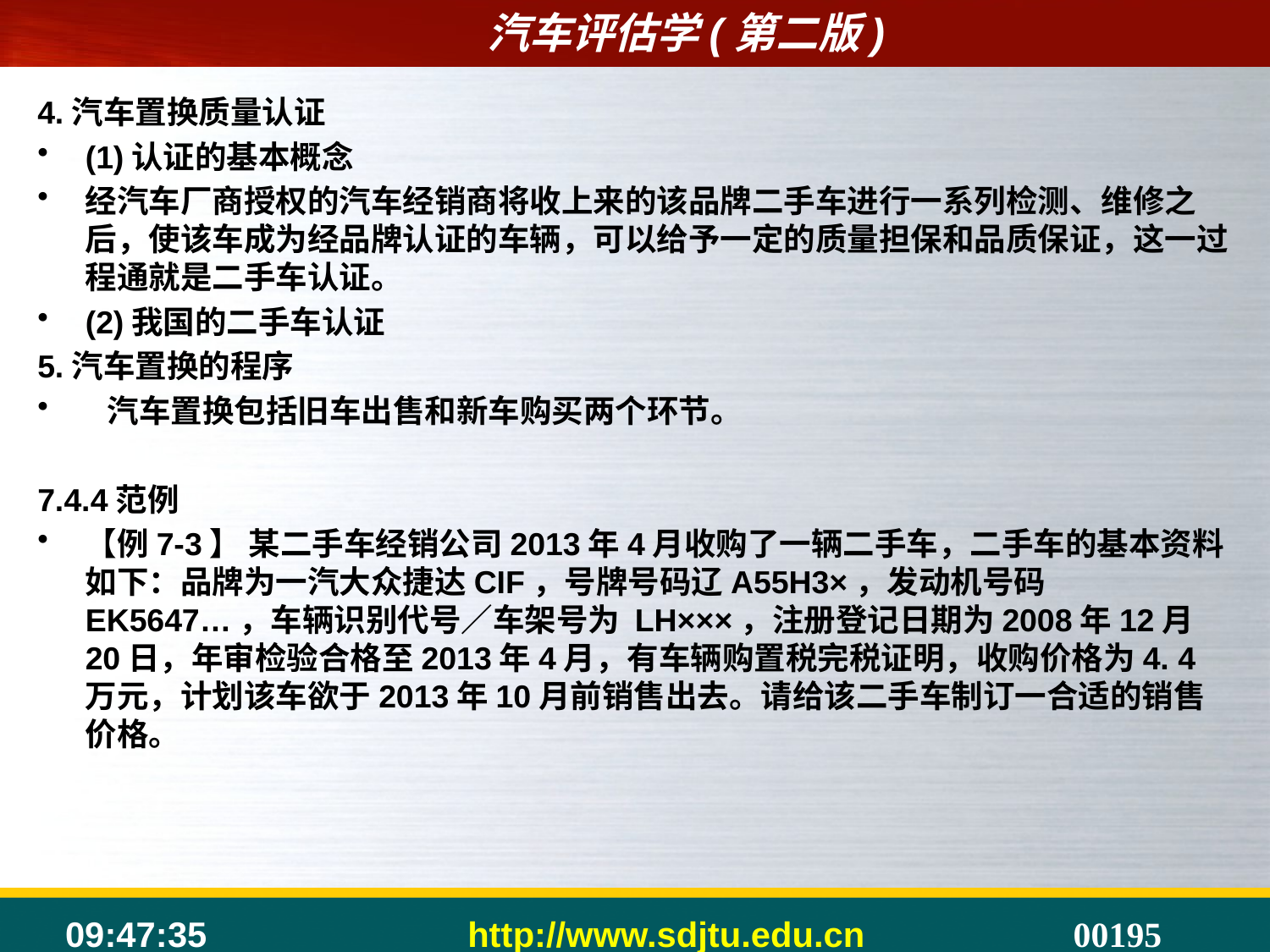

4.汽车置换质量认证
(1)认证的基本概念
经汽车厂商授权的汽车经销商将收上来的该品牌二手车进行一系列检测、维修之后，使该车成为经品牌认证的车辆，可以给予一定的质量担保和品质保证，这一过程通就是二手车认证。
(2)我国的二手车认证
5.汽车置换的程序
  汽车置换包括旧车出售和新车购买两个环节。

7.4.4范例
【例7-3】 某二手车经销公司2013年4月收购了一辆二手车，二手车的基本资料如下：品牌为一汽大众捷达CIF，号牌号码辽A55H3×，发动机号码 EK5647…，车辆识别代号／车架号为 LH×××，注册登记日期为2008年12月20日，年审检验合格至2013年4月，有车辆购置税完税证明，收购价格为4. 4万元，计划该车欲于2013年10月前销售出去。请给该二手车制订一合适的销售价格。